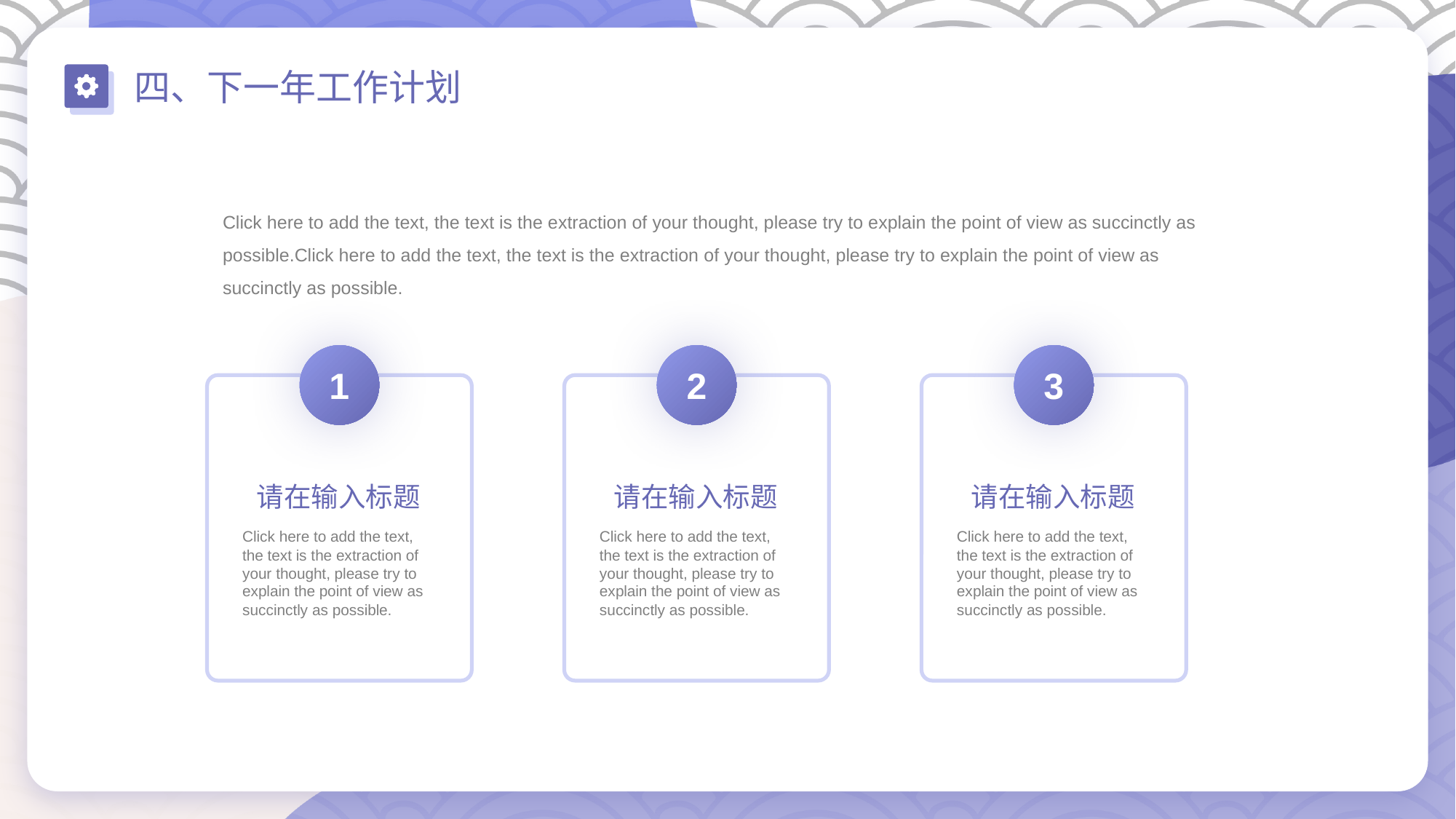

四、下一年工作计划

Click here to add the text, the text is the extraction of your thought, please try to explain the point of view as succinctly as possible.Click here to add the text, the text is the extraction of your thought, please try to explain the point of view as succinctly as possible.
1
2
3

请在输入标题
请在输入标题
请在输入标题

Click here to add the text, the text is the extraction of your thought, please try to explain the point of view as succinctly as possible.
Click here to add the text, the text is the extraction of your thought, please try to explain the point of view as succinctly as possible.
Click here to add the text, the text is the extraction of your thought, please try to explain the point of view as succinctly as possible.